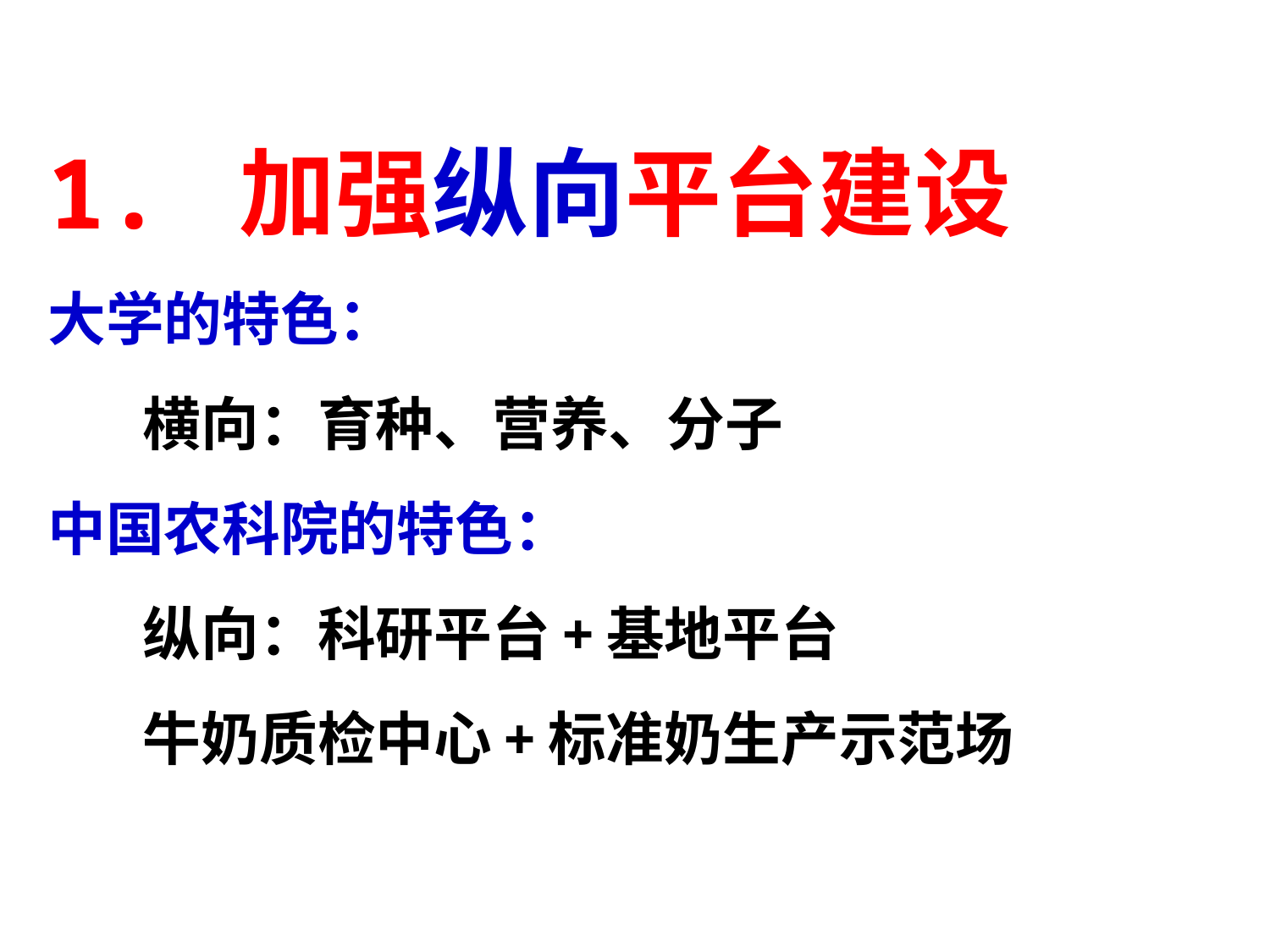

# 1. 加强纵向平台建设 大学的特色： 横向：育种、营养、分子 中国农科院的特色： 纵向：科研平台+基地平台 牛奶质检中心+标准奶生产示范场